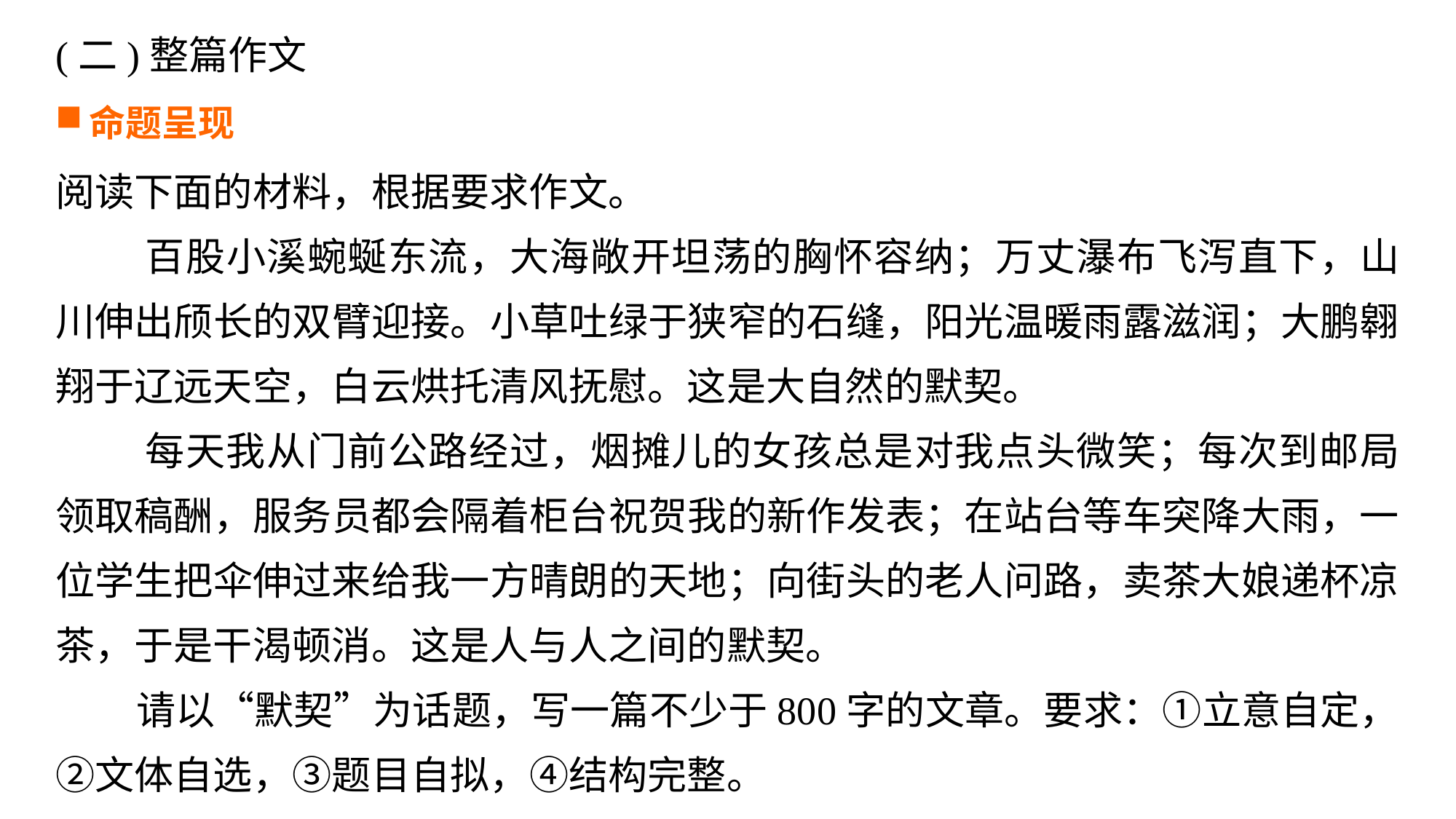

(二)整篇作文
命题呈现
阅读下面的材料，根据要求作文。
        百股小溪蜿蜒东流，大海敞开坦荡的胸怀容纳；万丈瀑布飞泻直下，山川伸出颀长的双臂迎接。小草吐绿于狭窄的石缝，阳光温暖雨露滋润；大鹏翱翔于辽远天空，白云烘托清风抚慰。这是大自然的默契。
        每天我从门前公路经过，烟摊儿的女孩总是对我点头微笑；每次到邮局领取稿酬，服务员都会隔着柜台祝贺我的新作发表；在站台等车突降大雨，一位学生把伞伸过来给我一方晴朗的天地；向街头的老人问路，卖茶大娘递杯凉茶，于是干渴顿消。这是人与人之间的默契。
        请以“默契”为话题，写一篇不少于800字的文章。要求：①立意自定，②文体自选，③题目自拟，④结构完整。